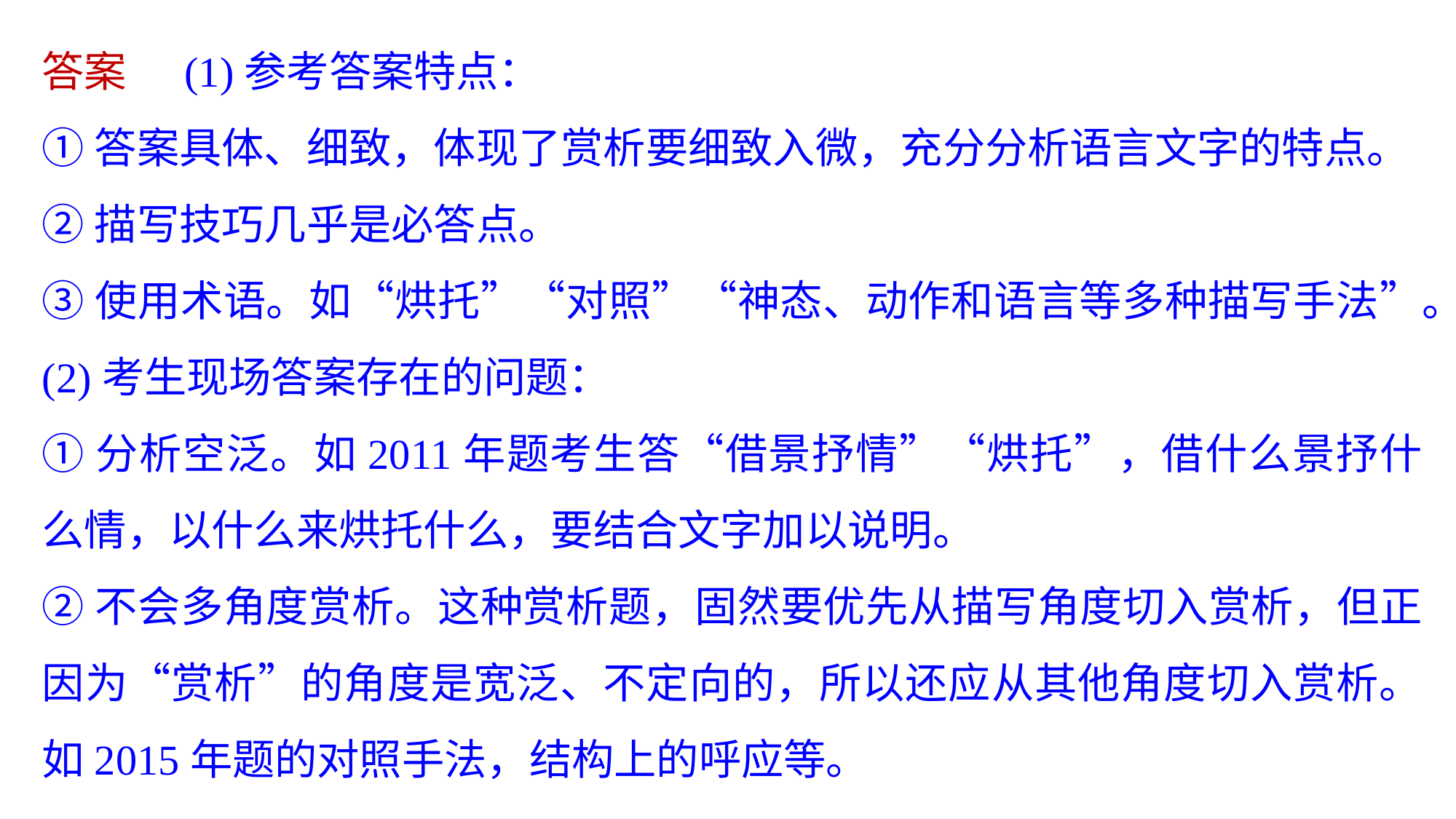

答案     (1)参考答案特点：
①答案具体、细致，体现了赏析要细致入微，充分分析语言文字的特点。
②描写技巧几乎是必答点。
③使用术语。如“烘托”“对照”“神态、动作和语言等多种描写手法”。
(2)考生现场答案存在的问题：
①分析空泛。如2011年题考生答“借景抒情”“烘托”，借什么景抒什么情，以什么来烘托什么，要结合文字加以说明。
②不会多角度赏析。这种赏析题，固然要优先从描写角度切入赏析，但正因为“赏析”的角度是宽泛、不定向的，所以还应从其他角度切入赏析。如2015年题的对照手法，结构上的呼应等。